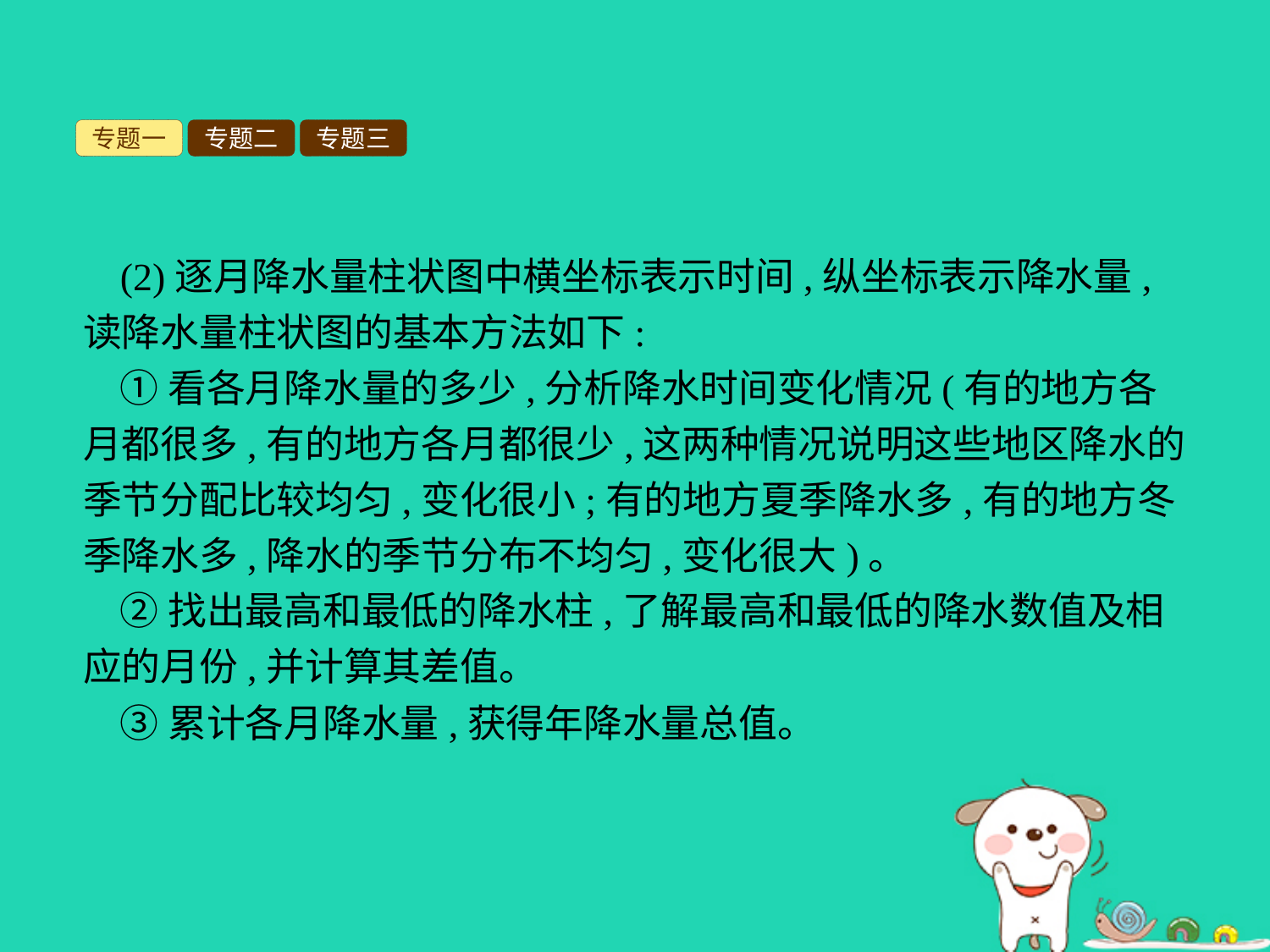

专题一
专题二
专题三
(2)逐月降水量柱状图中横坐标表示时间,纵坐标表示降水量,读降水量柱状图的基本方法如下:
①看各月降水量的多少,分析降水时间变化情况(有的地方各月都很多,有的地方各月都很少,这两种情况说明这些地区降水的季节分配比较均匀,变化很小;有的地方夏季降水多,有的地方冬季降水多,降水的季节分布不均匀,变化很大)。
②找出最高和最低的降水柱,了解最高和最低的降水数值及相应的月份,并计算其差值。
③累计各月降水量,获得年降水量总值。